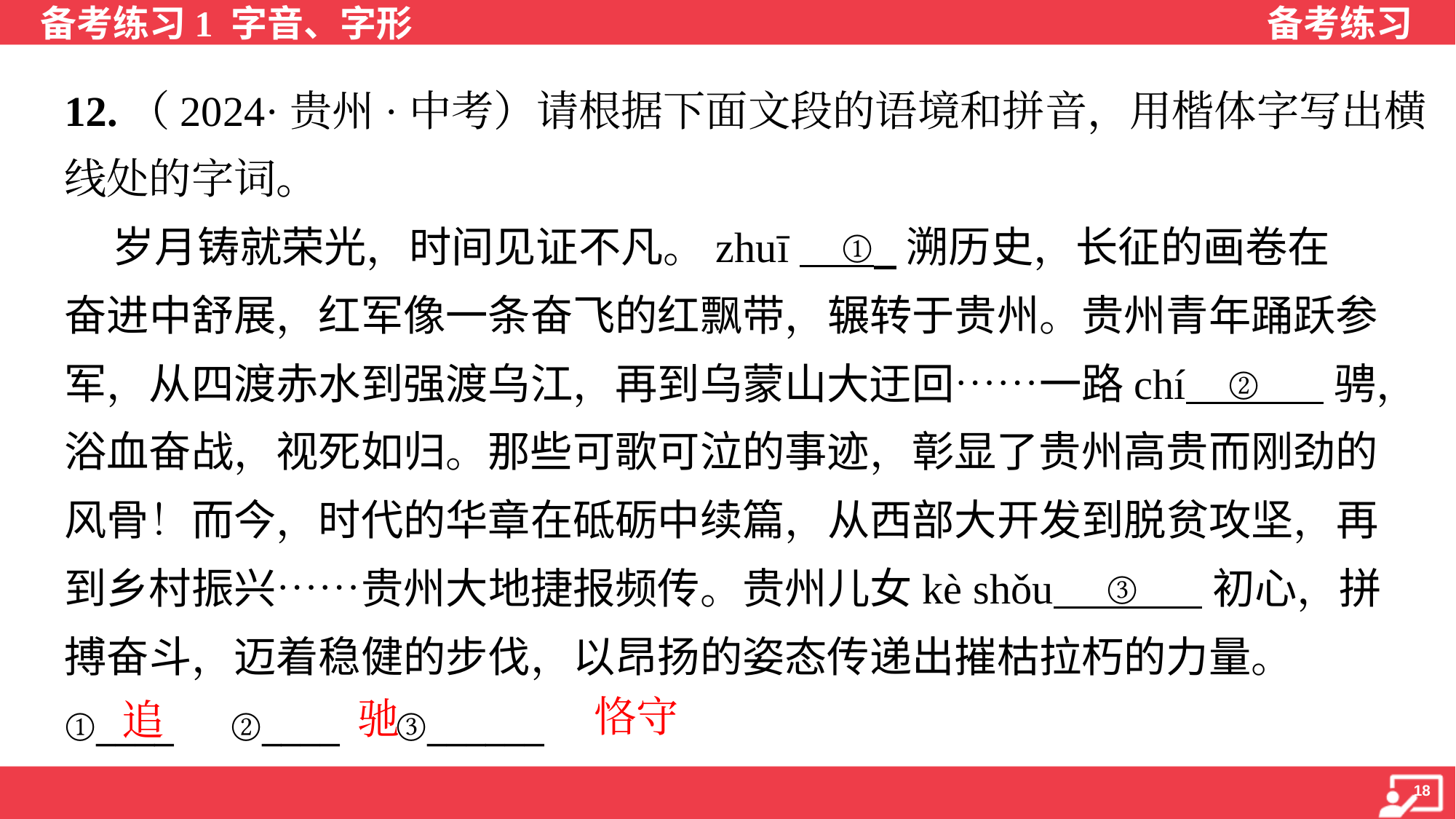

12.（2024·贵州·中考）请根据下面文段的语境和拼音，用楷体字写出横
线处的字词。
    岁月铸就荣光，时间见证不凡。zhuī     ①  溯历史，长征的画卷在
奋进中舒展，红军像一条奋飞的红飘带，辗转于贵州。贵州青年踊跃参
军，从四渡赤水到强渡乌江，再到乌蒙山大迂回……一路chí    ②      骋，
浴血奋战，视死如归。那些可歌可泣的事迹，彰显了贵州高贵而刚劲的
风骨！而今，时代的华章在砥砺中续篇，从西部大开发到脱贫攻坚，再
到乡村振兴……贵州大地捷报频传。贵州儿女kè shǒu     ③      初心，拼
搏奋斗，迈着稳健的步伐，以昂扬的姿态传递出摧枯拉朽的力量。
①____     ②____     ③______
恪守
驰
追